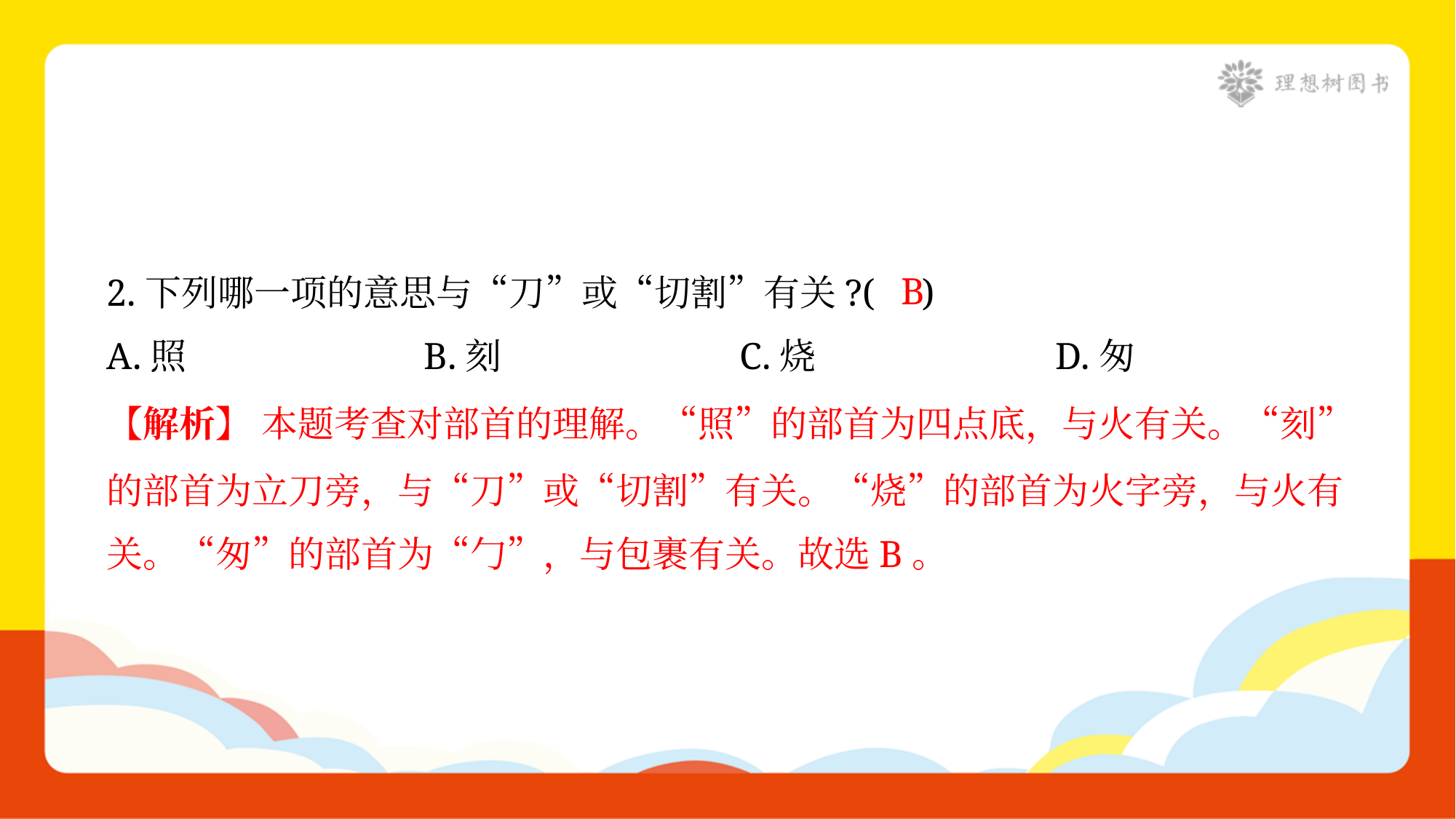

B
2.下列哪一项的意思与“刀”或“切割”有关?(     )
A.照	B.刻	C.烧	D.匆
【解析】 本题考查对部首的理解。“照”的部首为四点底，与火有关。“刻”
的部首为立刀旁，与“刀”或“切割”有关。“烧”的部首为火字旁，与火有
关。“匆”的部首为“勹”，与包裹有关。故选B。